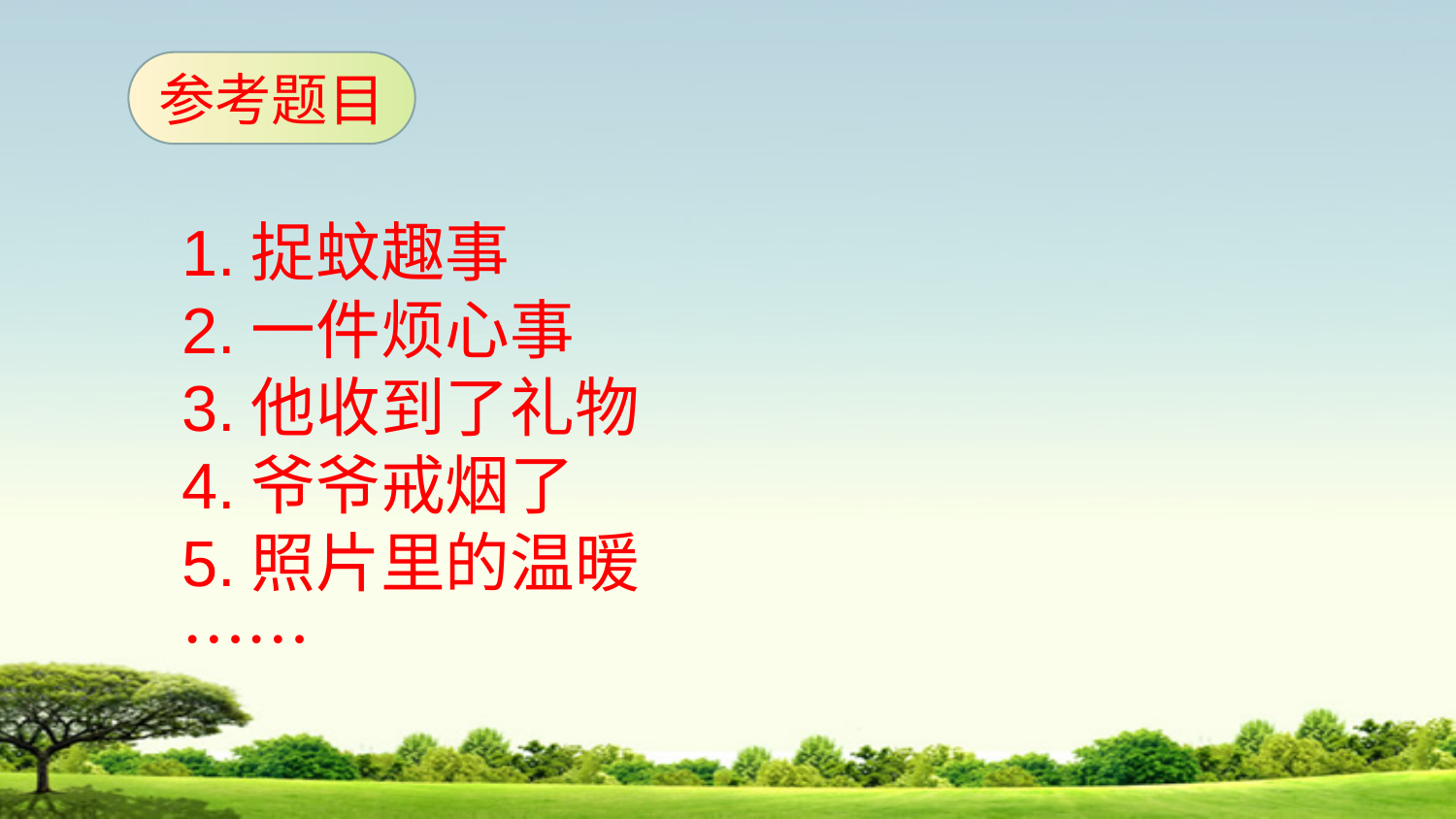

参考题目
# 1.捉蚊趣事 2.一件烦心事 3.他收到了礼物 4.爷爷戒烟了 5.照片里的温暖 ……